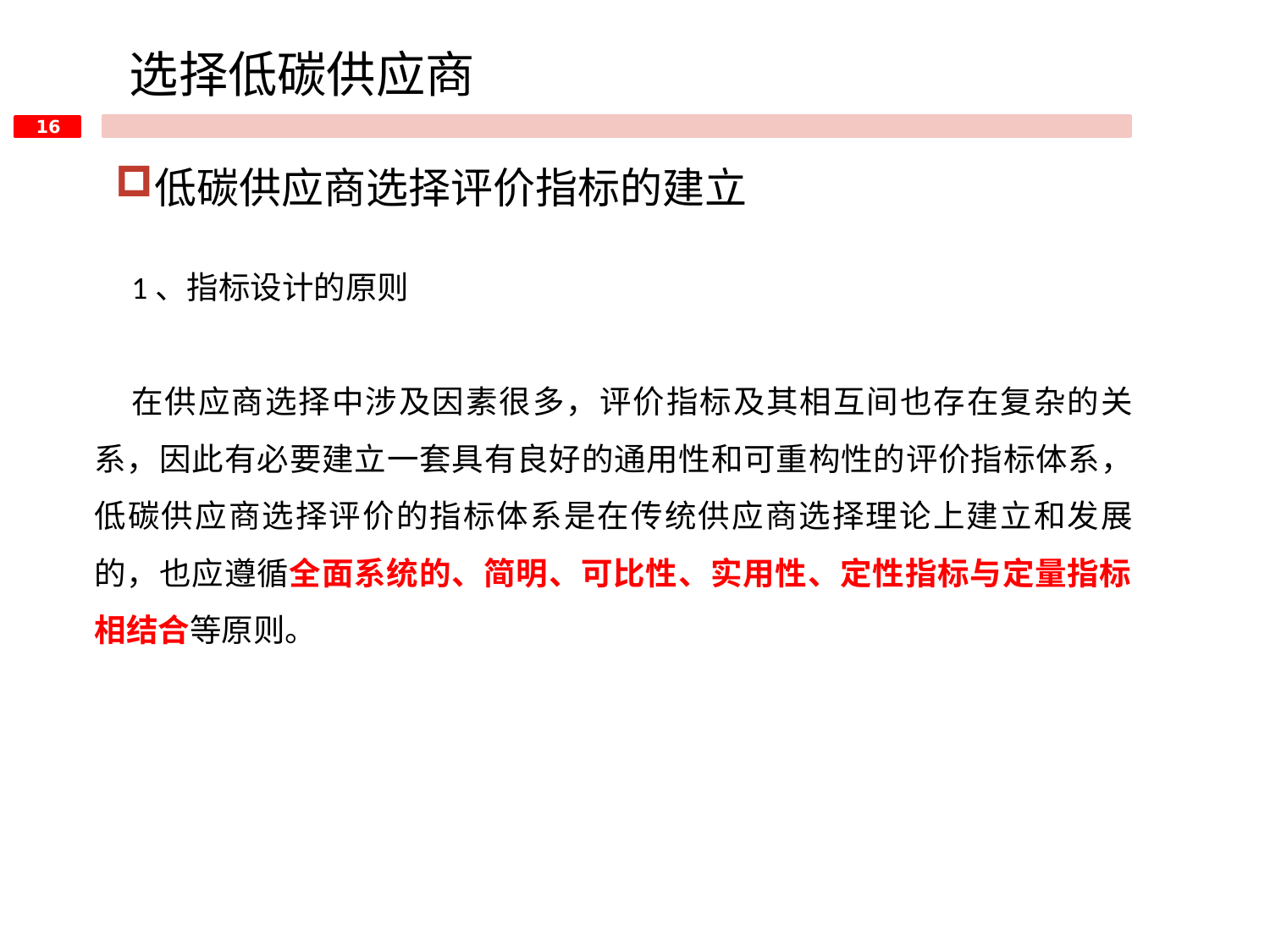

选择低碳供应商
16
低碳供应商选择评价指标的建立
1、指标设计的原则

在供应商选择中涉及因素很多，评价指标及其相互间也存在复杂的关系，因此有必要建立一套具有良好的通用性和可重构性的评价指标体系，低碳供应商选择评价的指标体系是在传统供应商选择理论上建立和发展的，也应遵循全面系统的、简明、可比性、实用性、定性指标与定量指标相结合等原则。